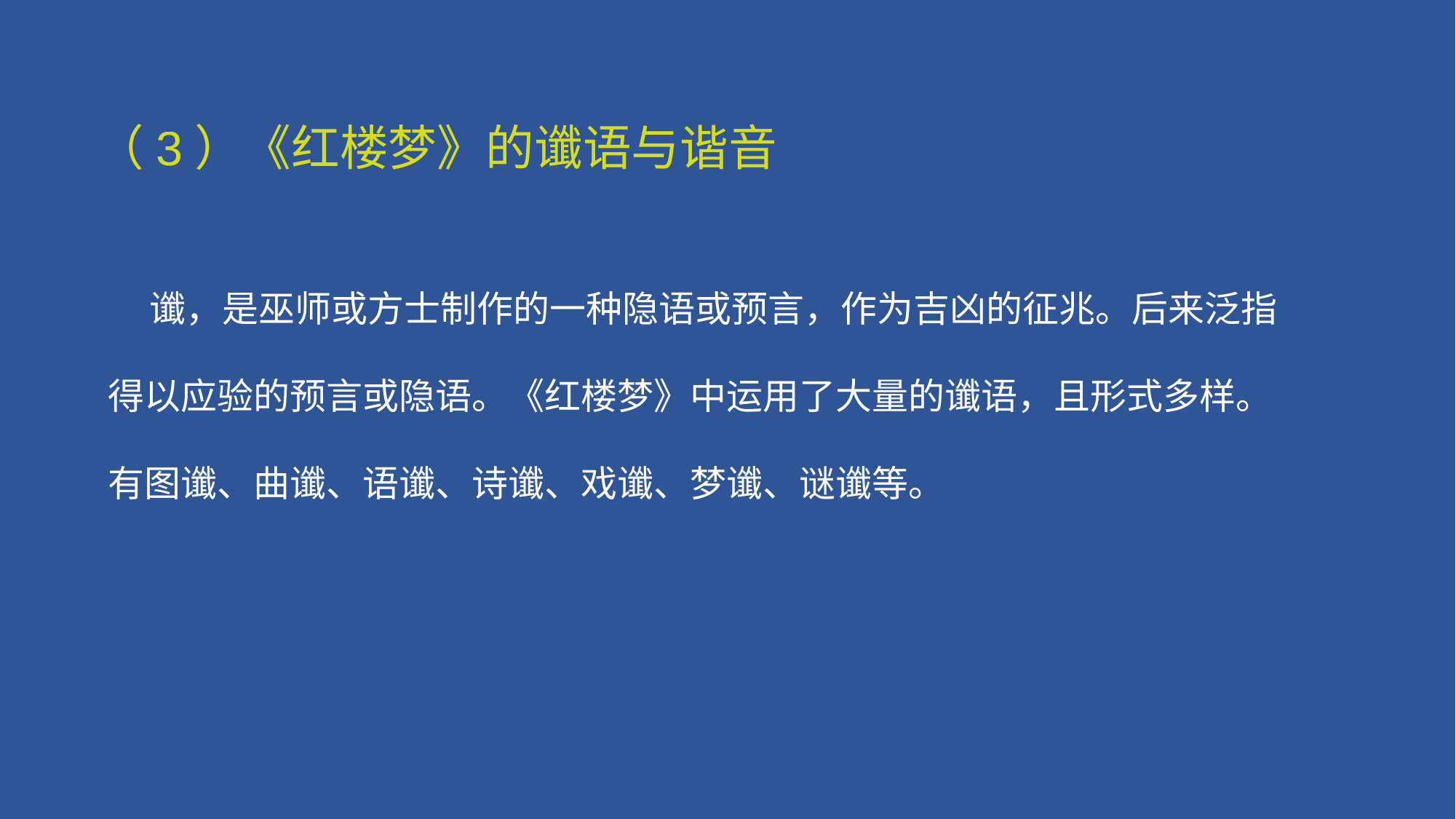

（3）《红楼梦》的谶语与谐音
    谶，是巫师或方士制作的一种隐语或预言，作为吉凶的征兆。后来泛指得以应验的预言或隐语。《红楼梦》中运用了大量的谶语，且形式多样。有图谶、曲谶、语谶、诗谶、戏谶、梦谶、谜谶等。